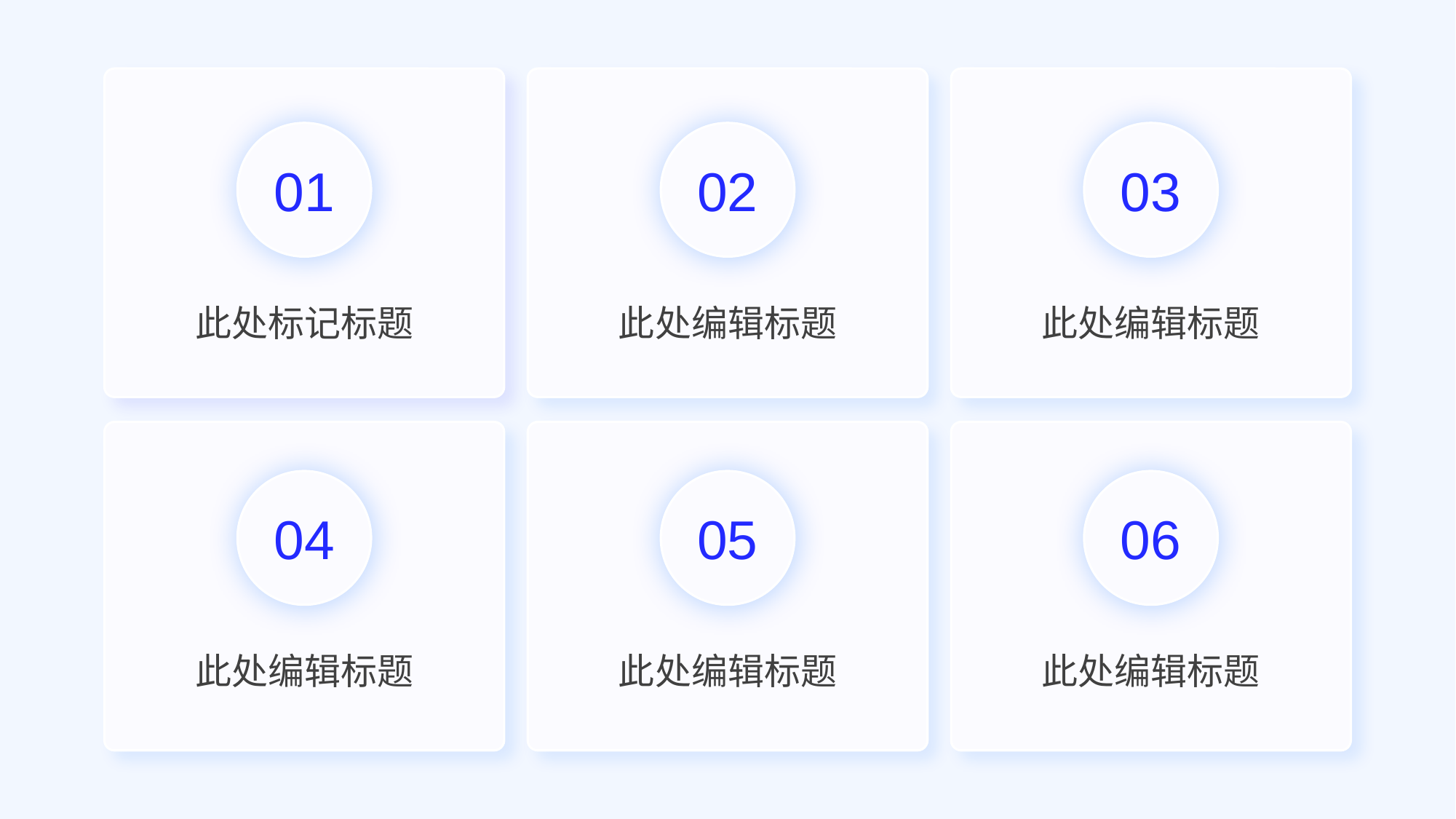

01
02
03
此处标记标题
此处编辑标题
此处编辑标题

04
05
06
此处编辑标题
此处编辑标题
此处编辑标题